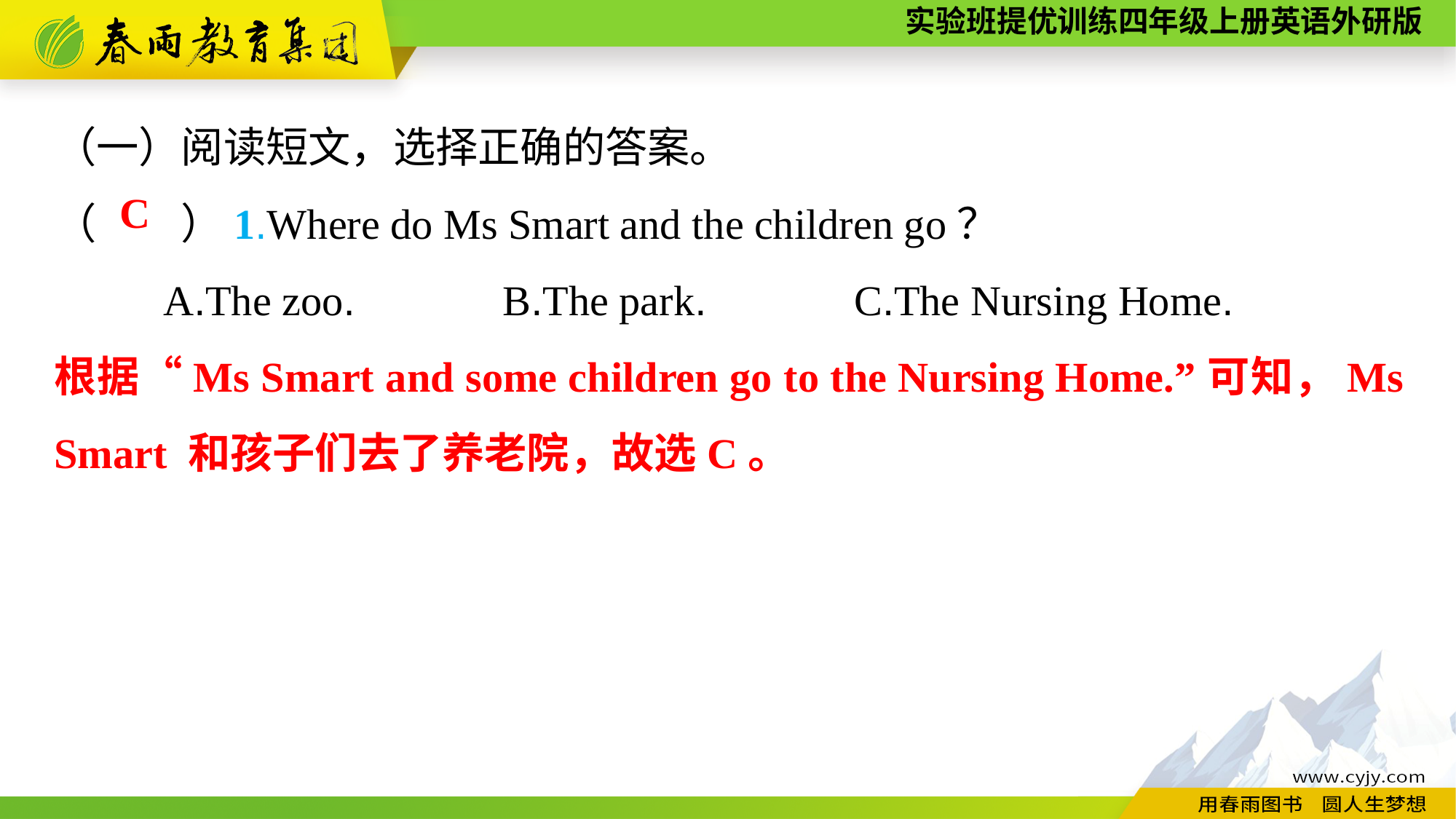

（一）阅读短文，选择正确的答案。
（　　）1.Where do Ms Smart and the children go？
	A.The zoo.　　　B.The park.　　　C.The Nursing Home.
C
根据“Ms Smart and some children go to the Nursing Home.”可知，Ms Smart 和孩子们去了养老院，故选C。